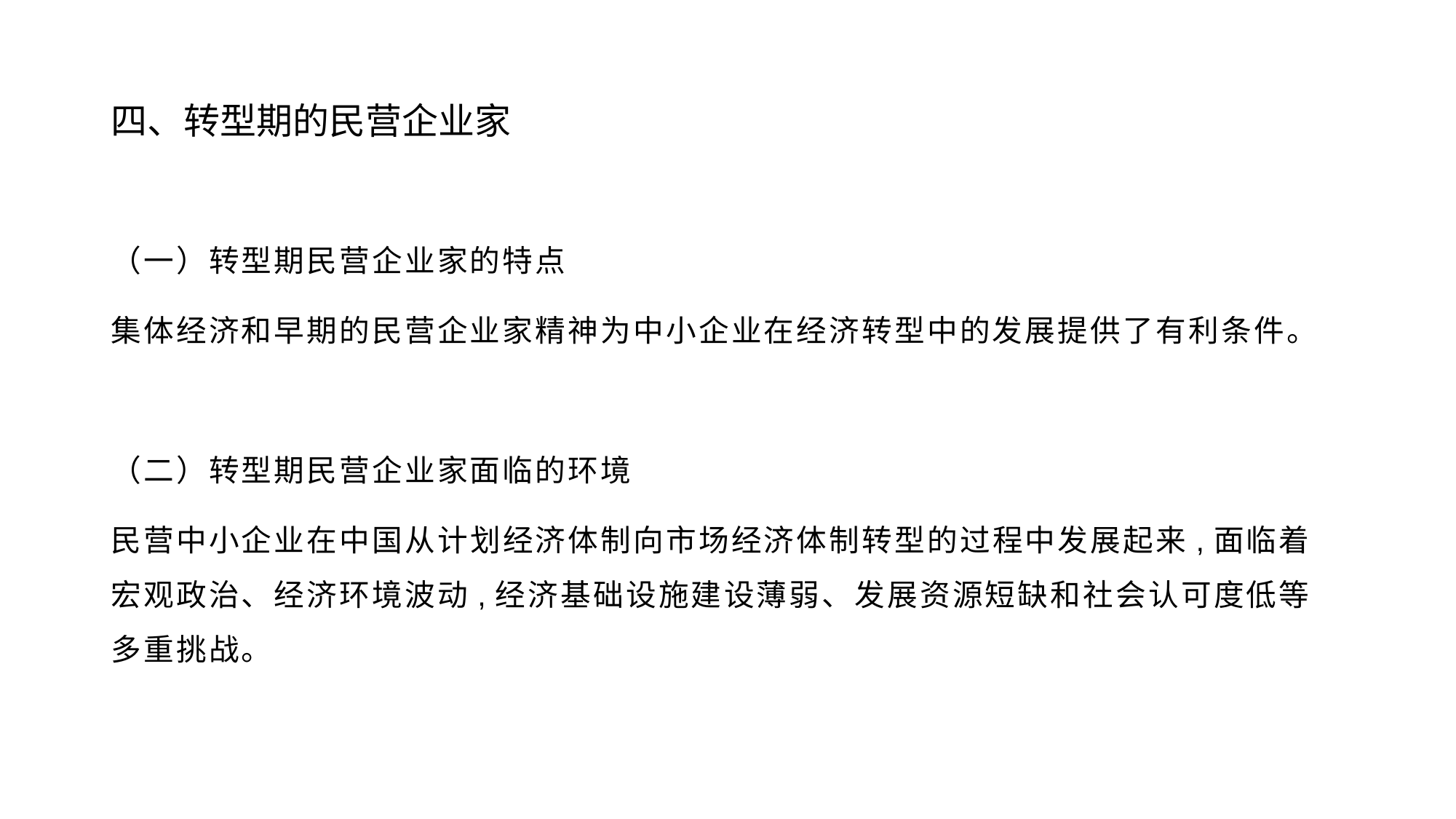

# 四、转型期的民营企业家
（一）转型期民营企业家的特点
集体经济和早期的民营企业家精神为中小企业在经济转型中的发展提供了有利条件。

（二）转型期民营企业家面临的环境
民营中小企业在中国从计划经济体制向市场经济体制转型的过程中发展起来,面临着宏观政治、经济环境波动,经济基础设施建设薄弱、发展资源短缺和社会认可度低等多重挑战。